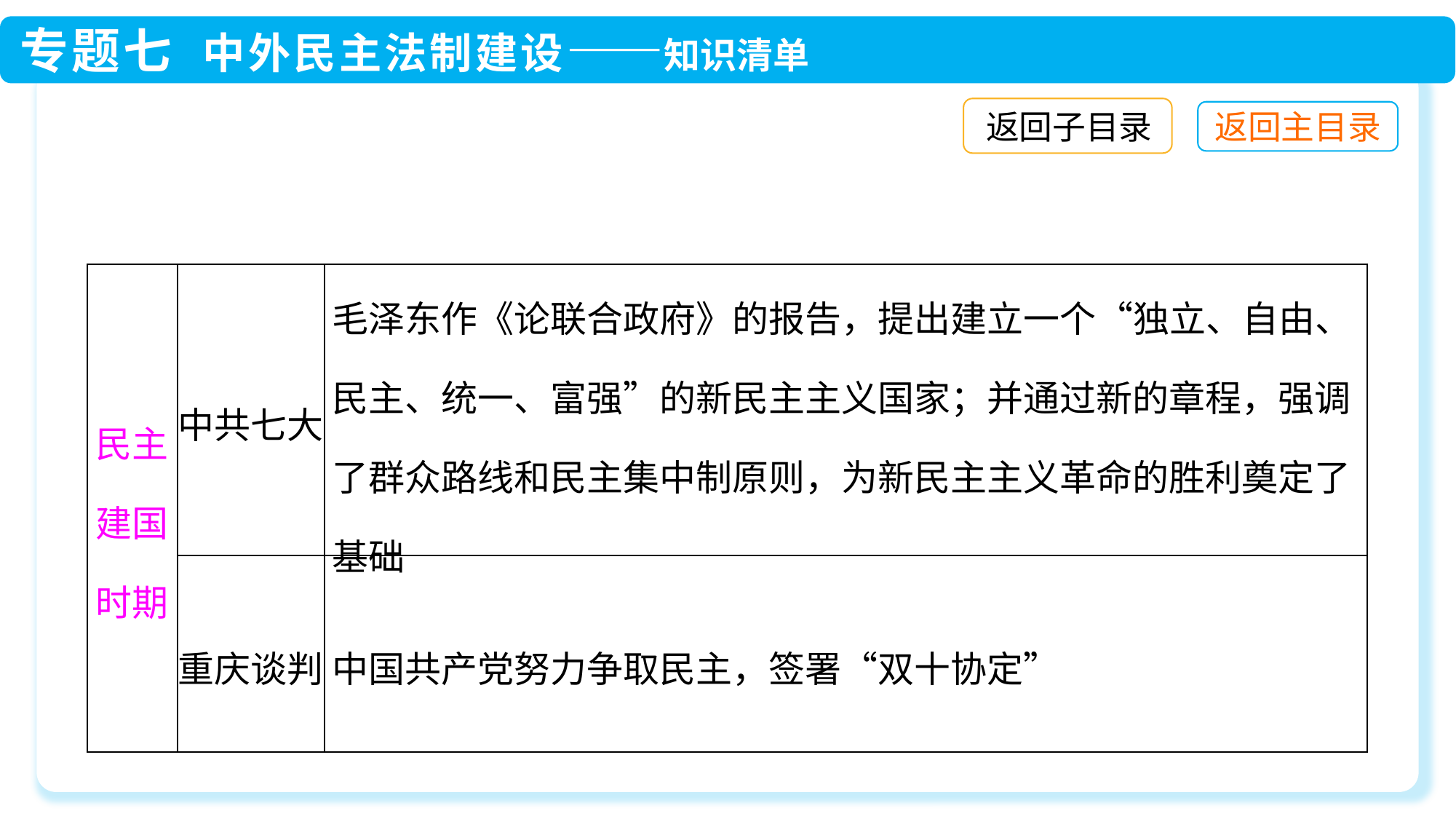

返回子目录
| 民主建国时期 | 中共七大 | 毛泽东作《论联合政府》的报告，提出建立一个“独立、自由、民主、统一、富强”的新民主主义国家；并通过新的章程，强调了群众路线和民主集中制原则，为新民主主义革命的胜利奠定了基础 |
| --- | --- | --- |
|  | 重庆谈判 | 中国共产党努力争取民主，签署“双十协定” |